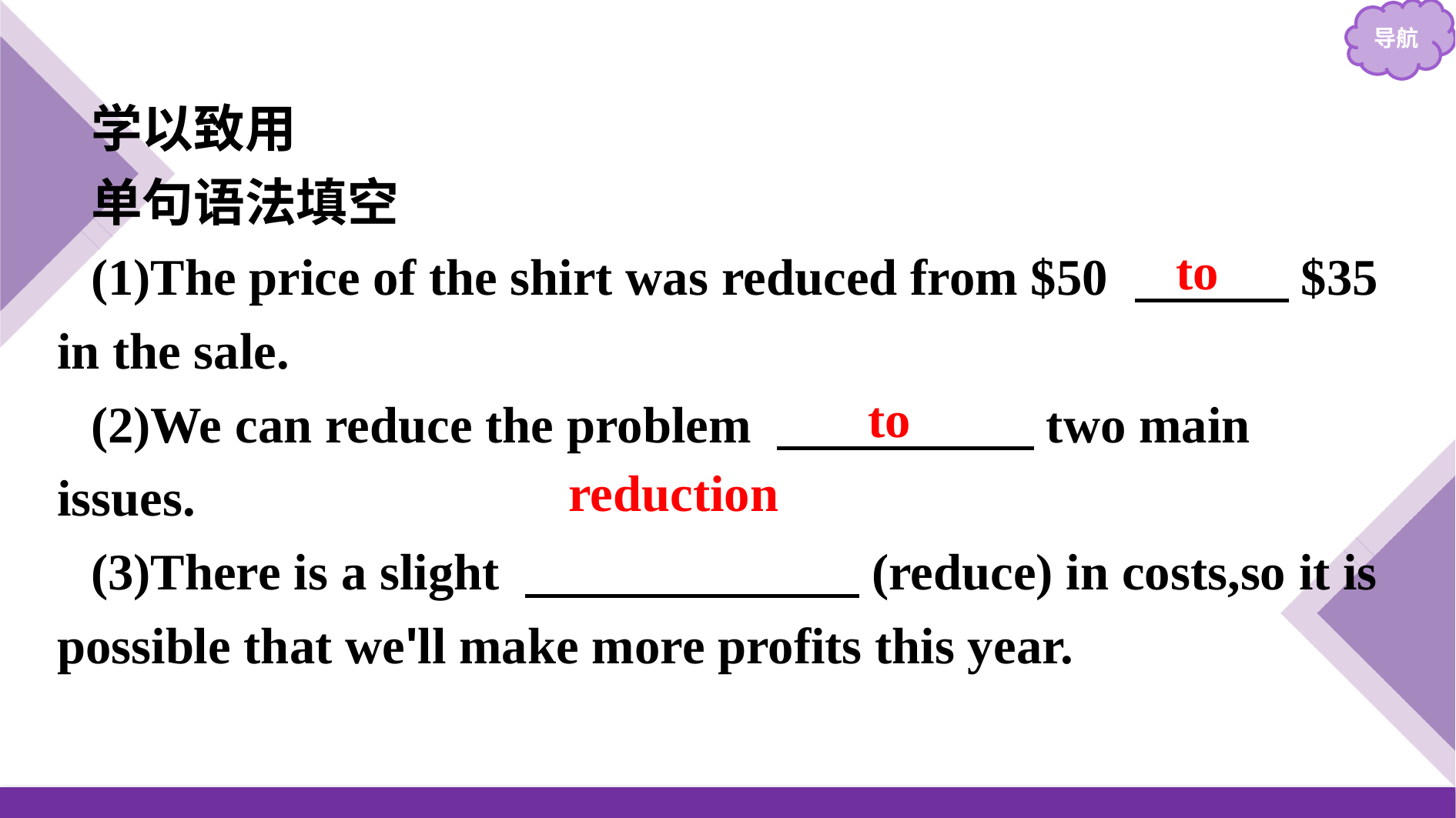

学以致用
单句语法填空
(1)The price of the shirt was reduced from $50 　　　$35 in the sale.
(2)We can reduce the problem 　　　　　two main issues.
(3)There is a slight 　　　　　　 (reduce) in costs,so it is possible that we'll make more profits this year.
to
to
reduction